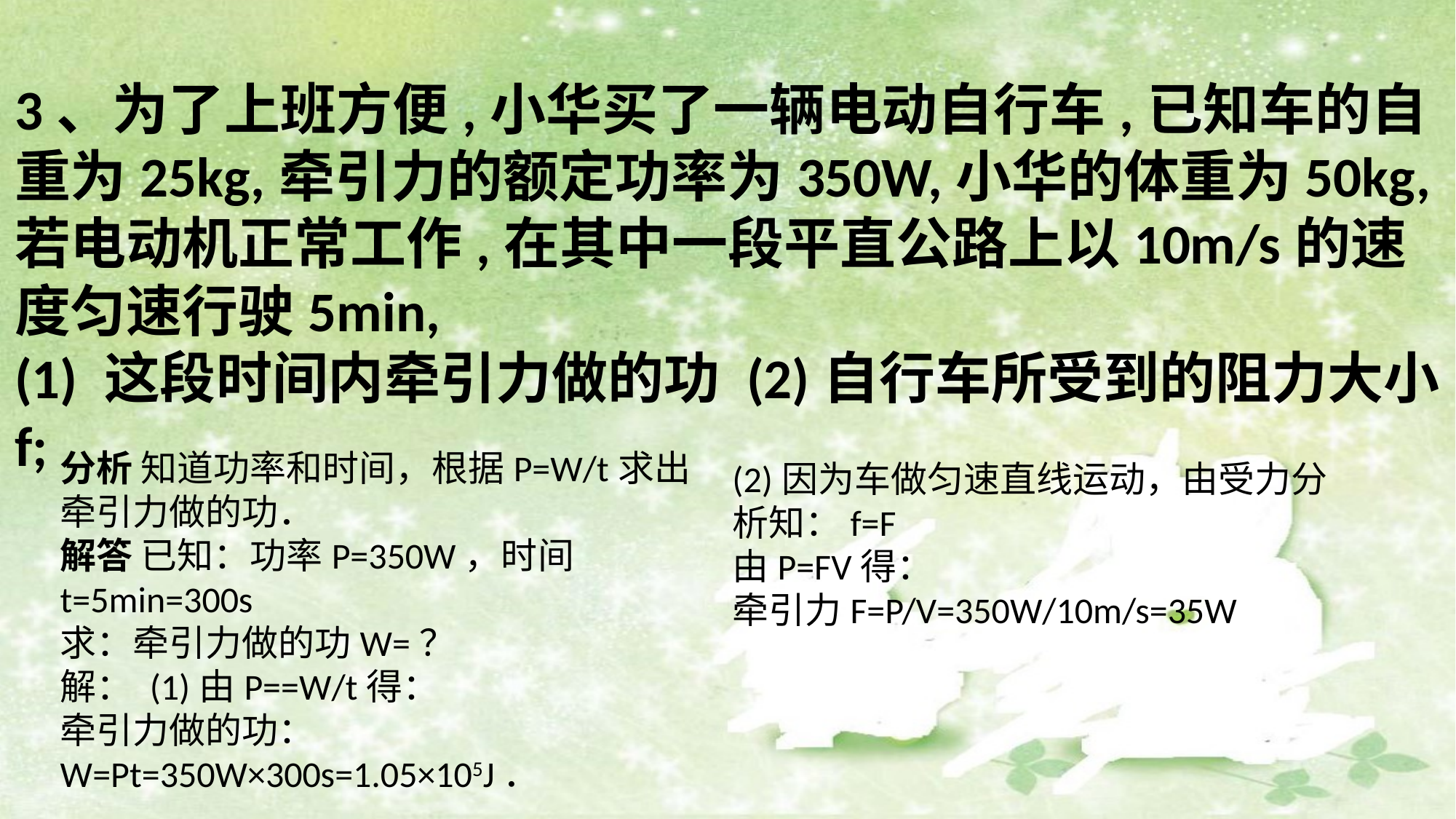

3、为了上班方便,小华买了一辆电动自行车,已知车的自重为25kg,牵引力的额定功率为350W,小华的体重为50kg,若电动机正常工作,在其中一段平直公路上以10m/s的速度匀速行驶5min,
(1) 这段时间内牵引力做的功 (2)自行车所受到的阻力大小f;
分析 知道功率和时间，根据P=W/t求出牵引力做的功．
解答 已知：功率P=350W，时间t=5min=300s
求：牵引力做的功W=？
解： (1)由P==W/t得：
牵引力做的功：
W=Pt=350W×300s=1.05×105J．

(2)因为车做匀速直线运动，由受力分析知：f=F
由P=FV得：
牵引力F=P/V=350W/10m/s=35W